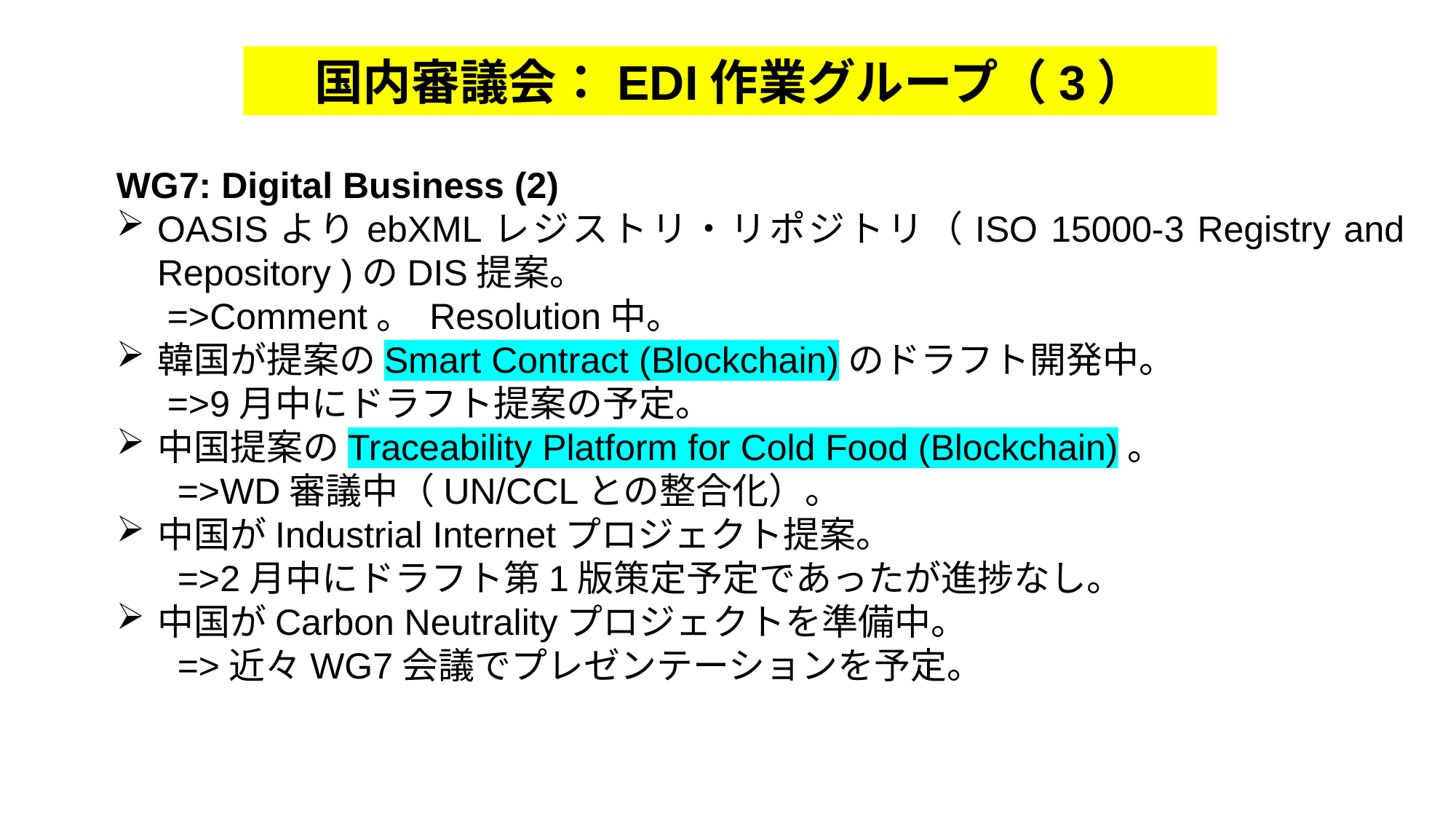

国内審議会：EDI作業グループ（3）
WG7: Digital Business (2)
OASISよりebXMLレジストリ・リポジトリ（ISO 15000-3 Registry and Repository )のDIS提案。
     =>Comment。 Resolution中。
韓国が提案のSmart Contract (Blockchain)のドラフト開発中。
     =>9月中にドラフト提案の予定。
中国提案のTraceability Platform for Cold Food (Blockchain)。
      =>WD審議中（UN/CCLとの整合化）。
中国がIndustrial Internetプロジェクト提案。
      =>2月中にドラフト第1版策定予定であったが進捗なし。
中国がCarbon Neutralityプロジェクトを準備中。
      =>近々WG7会議でプレゼンテーションを予定。